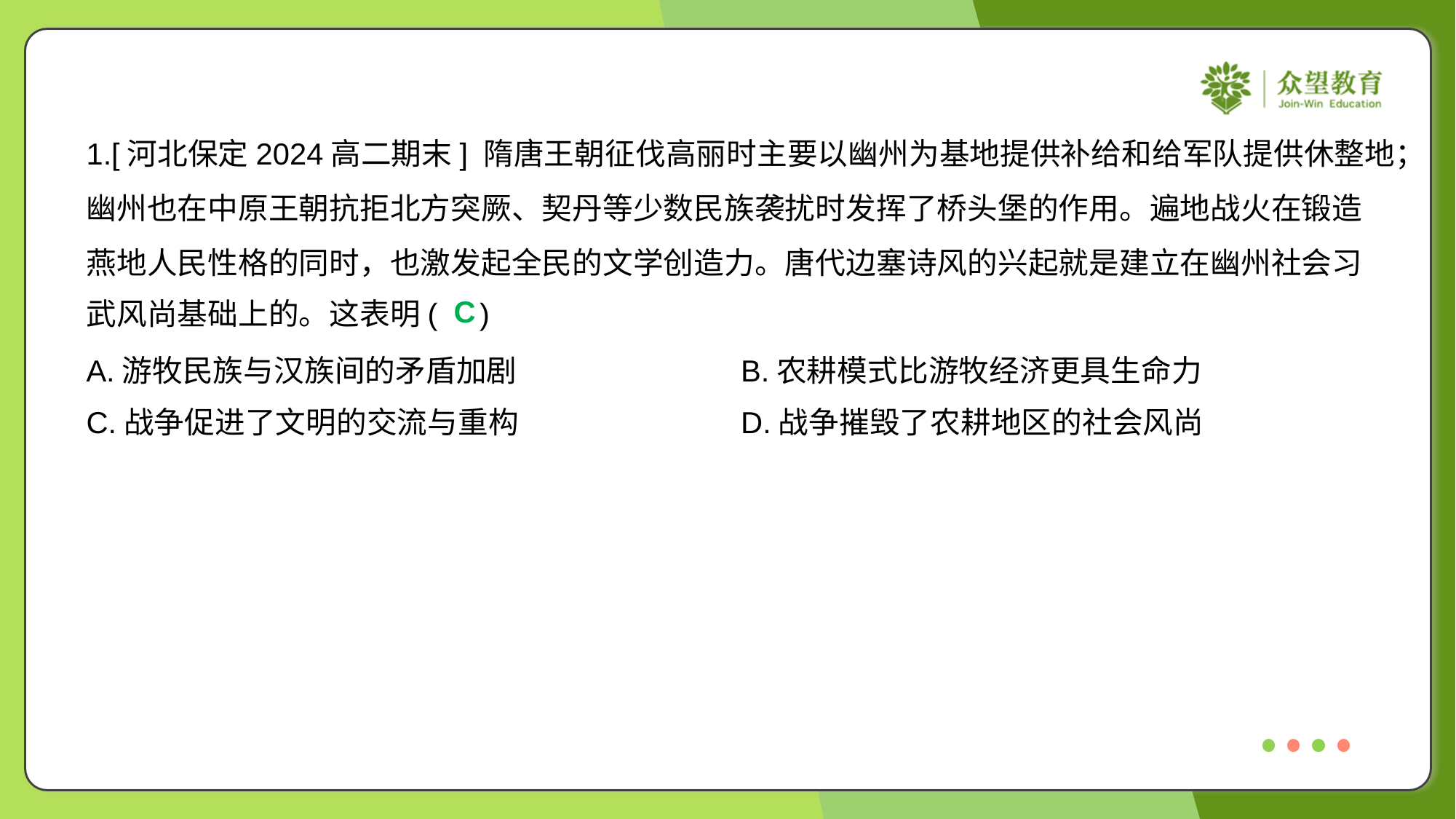

1.[河北保定2024高二期末] 隋唐王朝征伐高丽时主要以幽州为基地提供补给和给军队提供休整地；
幽州也在中原王朝抗拒北方突厥、契丹等少数民族袭扰时发挥了桥头堡的作用。遍地战火在锻造
燕地人民性格的同时，也激发起全民的文学创造力。唐代边塞诗风的兴起就是建立在幽州社会习
武风尚基础上的。这表明(     )
C
A.游牧民族与汉族间的矛盾加剧	B.农耕模式比游牧经济更具生命力
C.战争促进了文明的交流与重构	D.战争摧毁了农耕地区的社会风尚